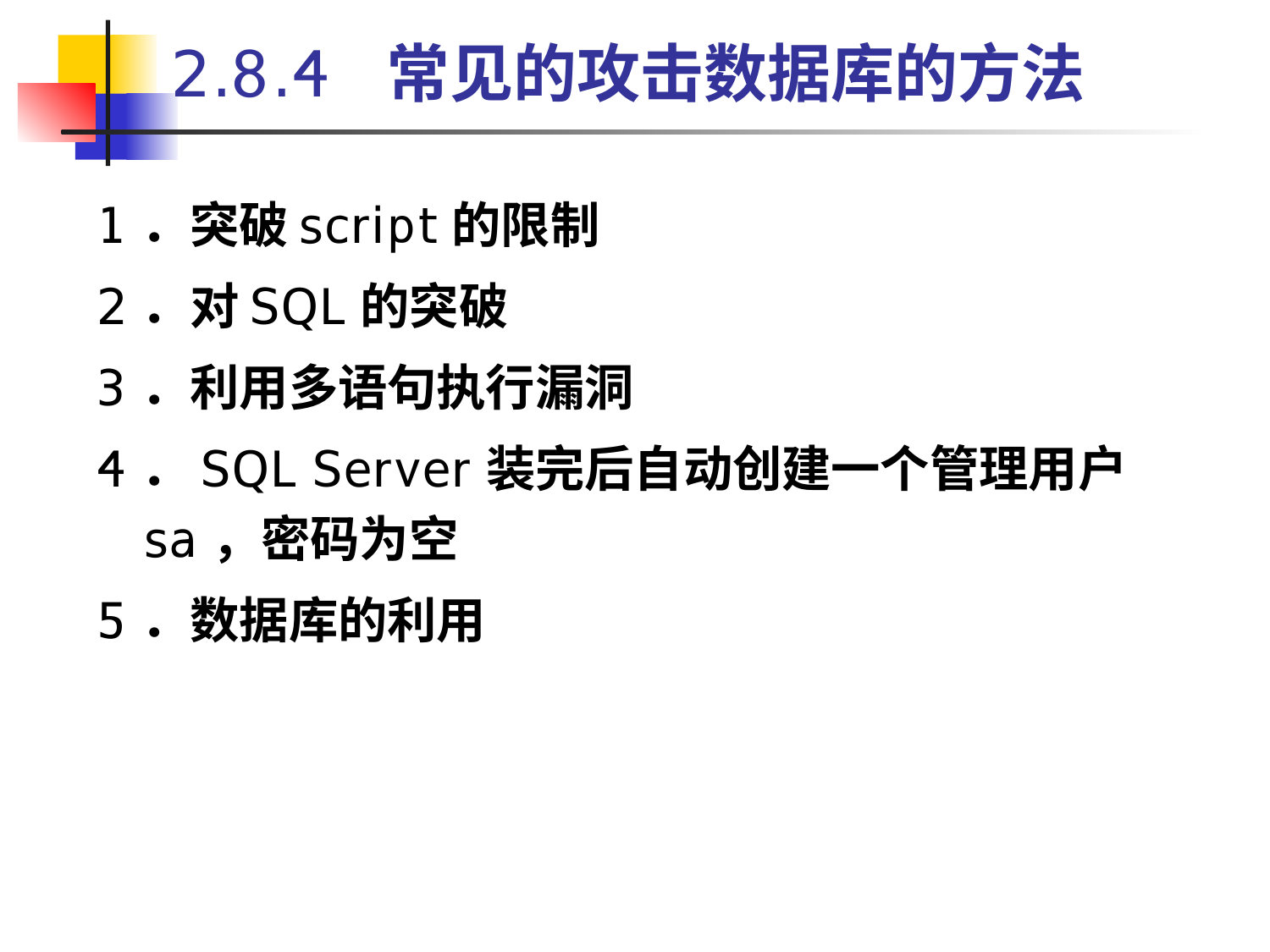

# 2.8.4  常见的攻击数据库的方法
1．突破script的限制
2．对SQL的突破
3．利用多语句执行漏洞
4．SQL Server装完后自动创建一个管理用户sa，密码为空
5．数据库的利用

79